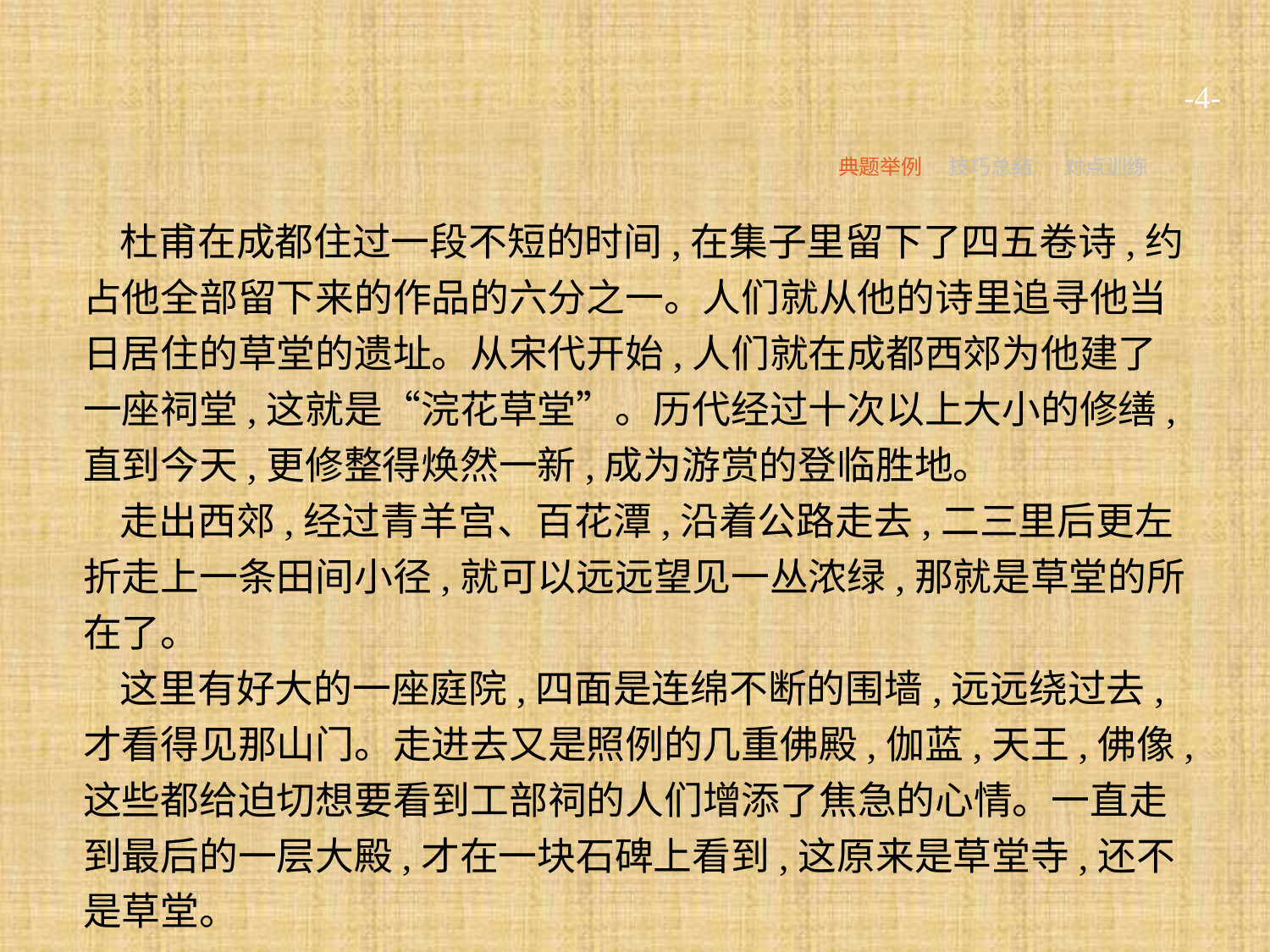

-4-
典题举例
技巧总结
对点训练
杜甫在成都住过一段不短的时间,在集子里留下了四五卷诗,约占他全部留下来的作品的六分之一。人们就从他的诗里追寻他当日居住的草堂的遗址。从宋代开始,人们就在成都西郊为他建了一座祠堂,这就是“浣花草堂”。历代经过十次以上大小的修缮,直到今天,更修整得焕然一新,成为游赏的登临胜地。
走出西郊,经过青羊宫、百花潭,沿着公路走去,二三里后更左折走上一条田间小径,就可以远远望见一丛浓绿,那就是草堂的所在了。
这里有好大的一座庭院,四面是连绵不断的围墙,远远绕过去,才看得见那山门。走进去又是照例的几重佛殿,伽蓝,天王,佛像,这些都给迫切想要看到工部祠的人们增添了焦急的心情。一直走到最后的一层大殿,才在一块石碑上看到,这原来是草堂寺,还不是草堂。